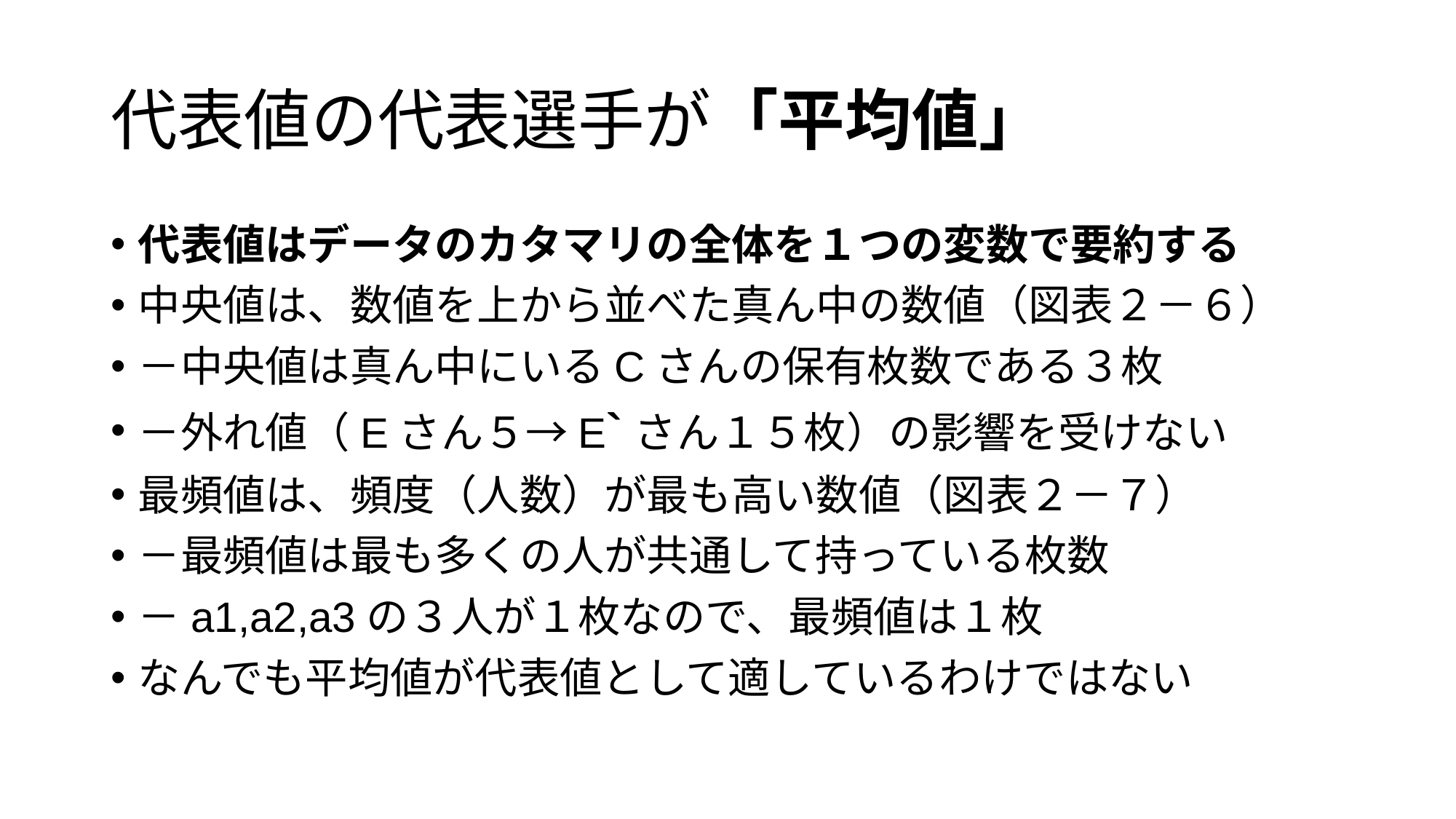

# 代表値の代表選手が「平均値」
代表値はデータのカタマリの全体を１つの変数で要約する
中央値は、数値を上から並べた真ん中の数値（図表２－６）
－中央値は真ん中にいるCさんの保有枚数である３枚
－外れ値（Eさん５→E`さん１５枚）の影響を受けない
最頻値は、頻度（人数）が最も高い数値（図表２－７）
－最頻値は最も多くの人が共通して持っている枚数
－a1,a2,a3の３人が１枚なので、最頻値は１枚
なんでも平均値が代表値として適しているわけではない
10